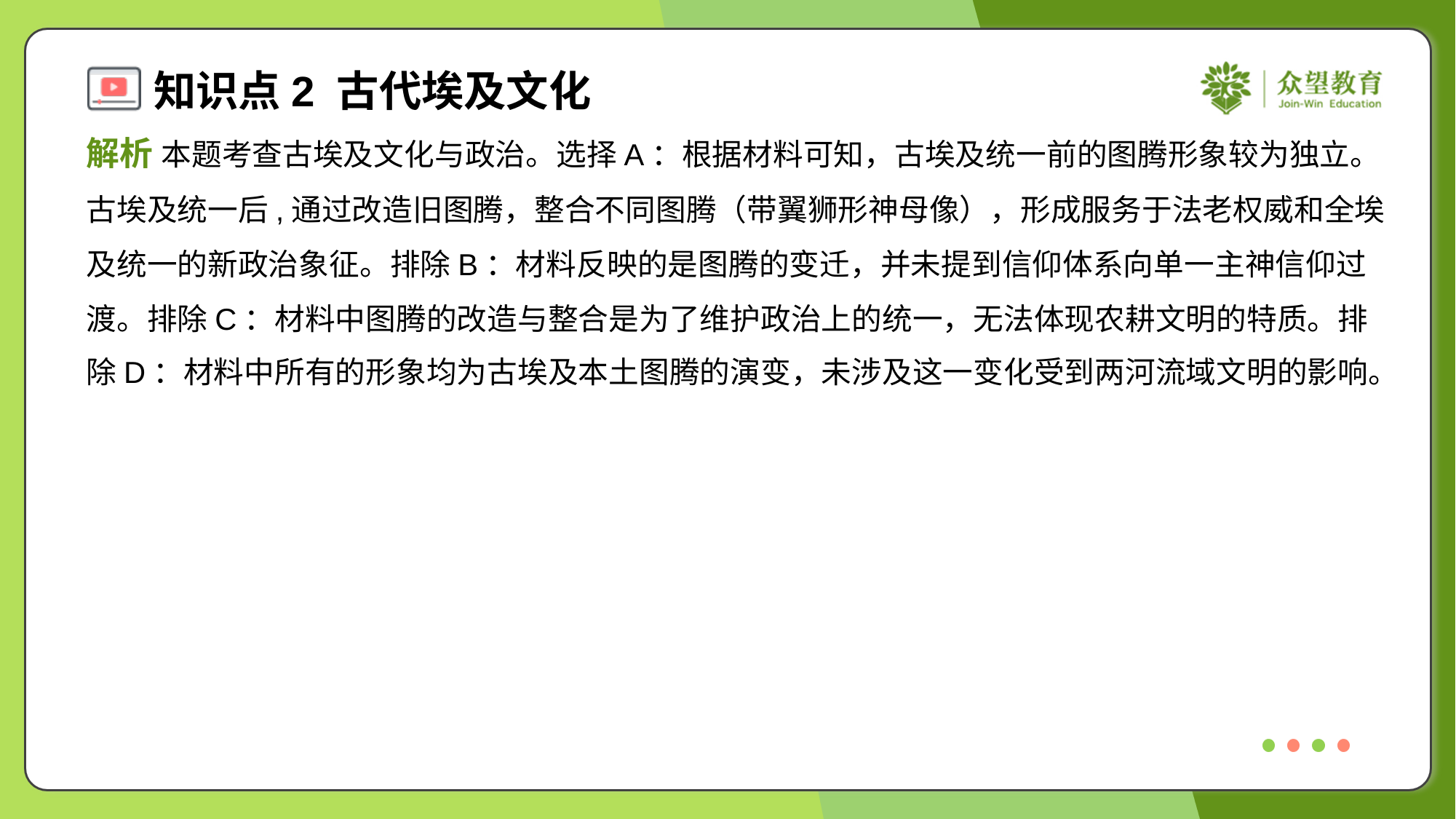

解析 本题考查古埃及文化与政治。选择A：根据材料可知，古埃及统一前的图腾形象较为独立。
古埃及统一后,通过改造旧图腾，整合不同图腾（带翼狮形神母像），形成服务于法老权威和全埃
及统一的新政治象征。排除B：材料反映的是图腾的变迁，并未提到信仰体系向单一主神信仰过
渡。排除C：材料中图腾的改造与整合是为了维护政治上的统一，无法体现农耕文明的特质。排
除D：材料中所有的形象均为古埃及本土图腾的演变，未涉及这一变化受到两河流域文明的影响。